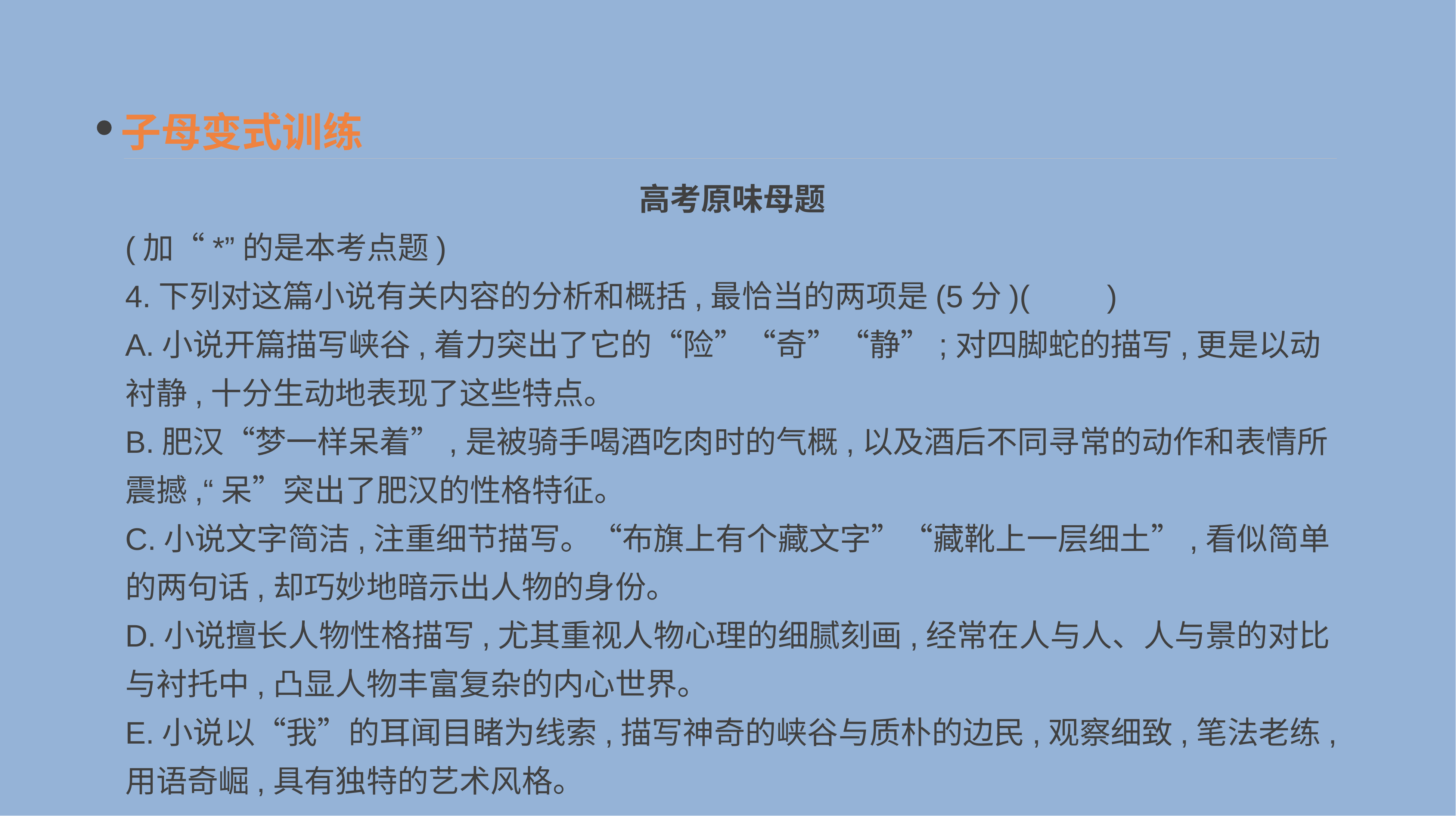

子母变式训练

高考原味母题
(加“*”的是本考点题)
4.下列对这篇小说有关内容的分析和概括,最恰当的两项是(5分)(　　)
A.小说开篇描写峡谷,着力突出了它的“险”“奇”“静”;对四脚蛇的描写,更是以动衬静,十分生动地表现了这些特点。
B.肥汉“梦一样呆着”,是被骑手喝酒吃肉时的气概,以及酒后不同寻常的动作和表情所震撼,“呆”突出了肥汉的性格特征。
C.小说文字简洁,注重细节描写。“布旗上有个藏文字”“藏靴上一层细土”,看似简单的两句话,却巧妙地暗示出人物的身份。
D.小说擅长人物性格描写,尤其重视人物心理的细腻刻画,经常在人与人、人与景的对比与衬托中,凸显人物丰富复杂的内心世界。
E.小说以“我”的耳闻目睹为线索,描写神奇的峡谷与质朴的边民,观察细致,笔法老练,用语奇崛,具有独特的艺术风格。